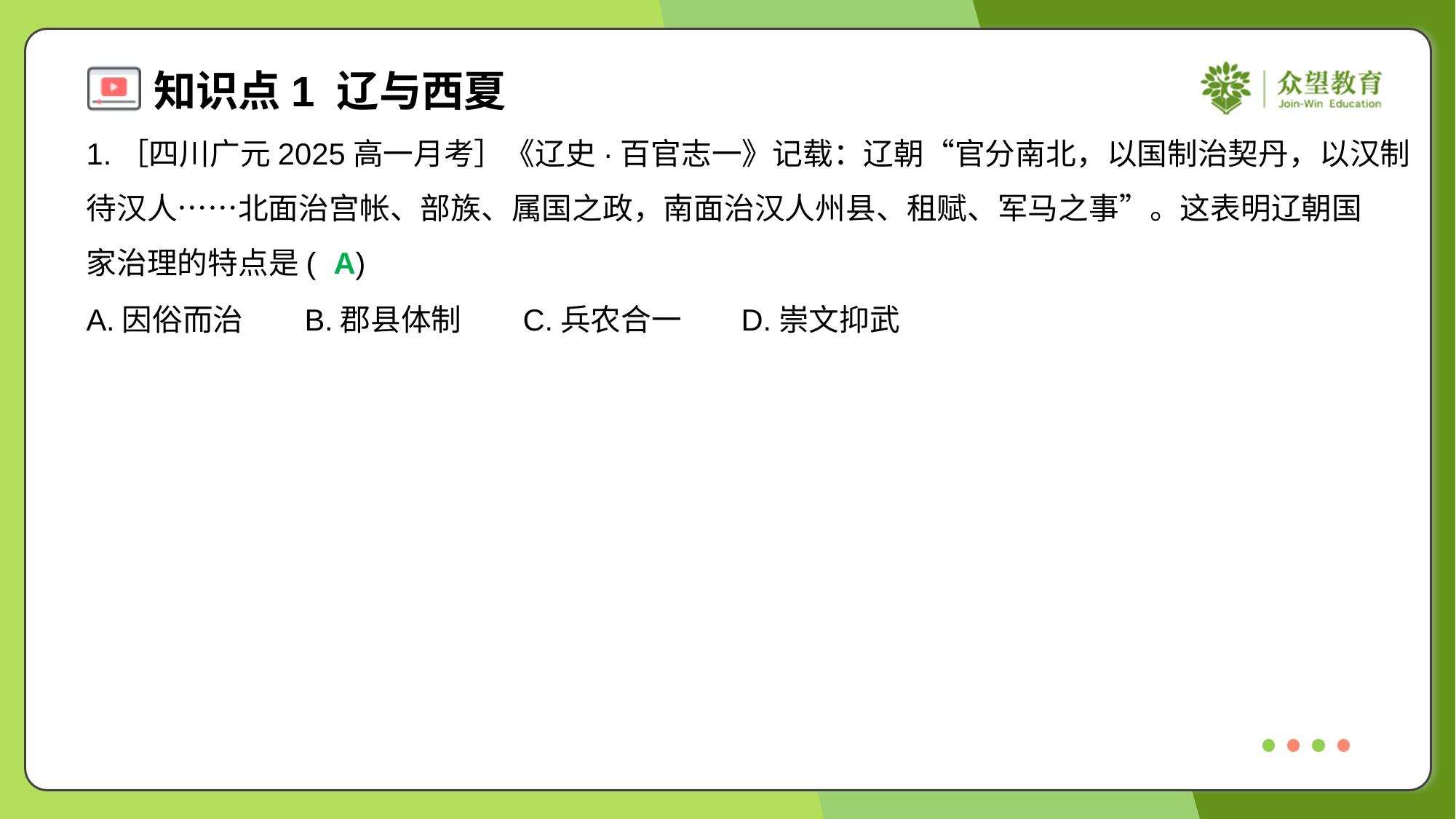

1.［四川广元2025高一月考］《辽史·百官志一》记载：辽朝“官分南北，以国制治契丹，以汉制
待汉人……北面治宫帐、部族、属国之政，南面治汉人州县、租赋、军马之事”。这表明辽朝国
家治理的特点是(     )
A
A.因俗而治	B.郡县体制	C.兵农合一	D.崇文抑武